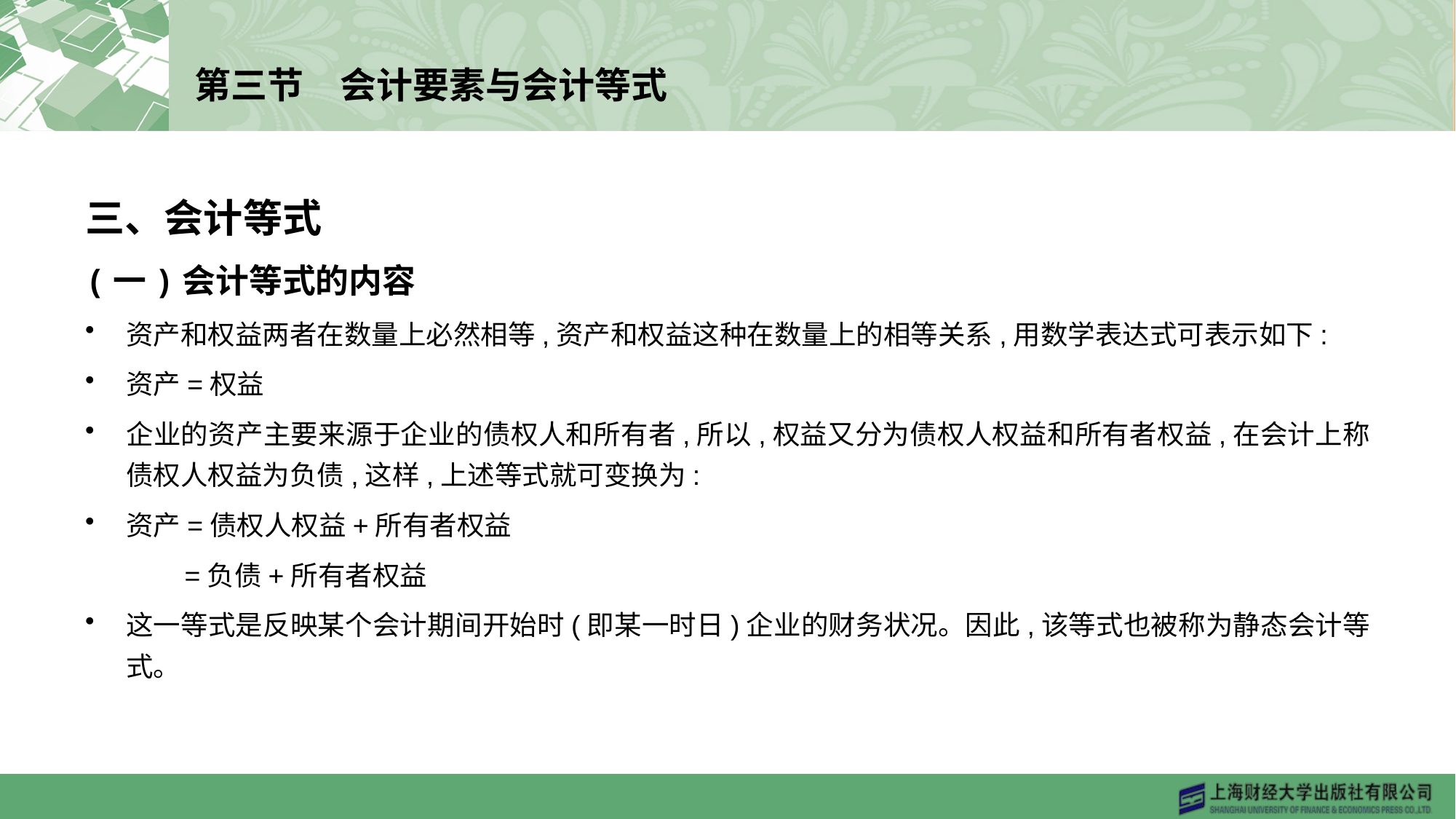

# 第三节　会计要素与会计等式
三、会计等式
(一)会计等式的内容
资产和权益两者在数量上必然相等,资产和权益这种在数量上的相等关系,用数学表达式可表示如下:
资产=权益
企业的资产主要来源于企业的债权人和所有者,所以,权益又分为债权人权益和所有者权益,在会计上称债权人权益为负债,这样,上述等式就可变换为:
资产=债权人权益+所有者权益
             =负债+所有者权益
这一等式是反映某个会计期间开始时(即某一时日)企业的财务状况。因此,该等式也被称为静态会计等式。